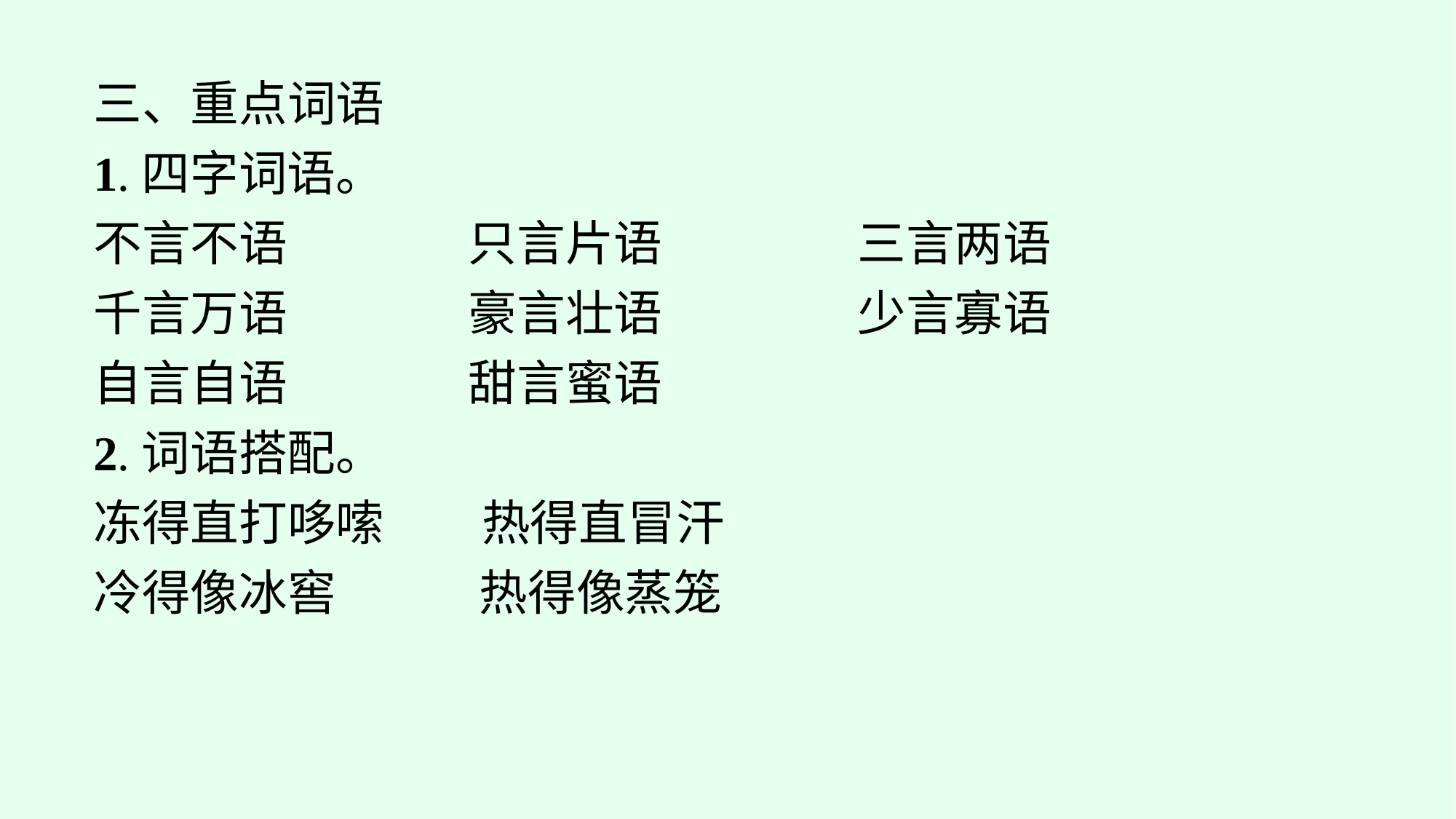

三、重点词语
1.四字词语。
不言不语		只言片语		三言两语
千言万语		豪言壮语		少言寡语
自言自语		甜言蜜语
2.词语搭配。
冻得直打哆嗦　　热得直冒汗
冷得像冰窖　　	 热得像蒸笼